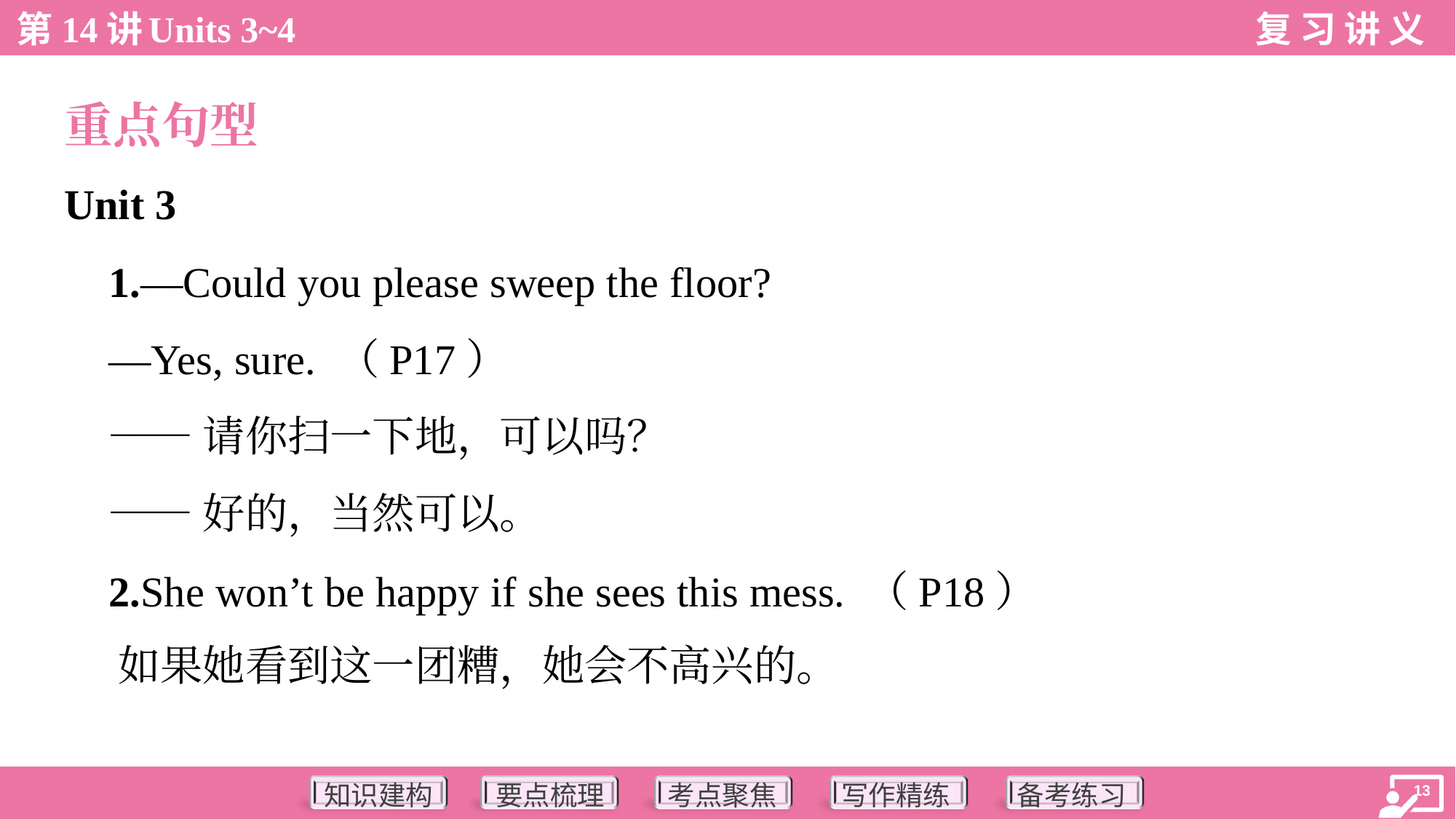

重点句型
Unit 3
    1.—Could you please sweep the floor?
    —Yes, sure. （P17）
    ——请你扫一下地，可以吗？
    ——好的，当然可以。
    2.She won’t be happy if she sees this mess. （P18）
    如果她看到这一团糟，她会不高兴的。